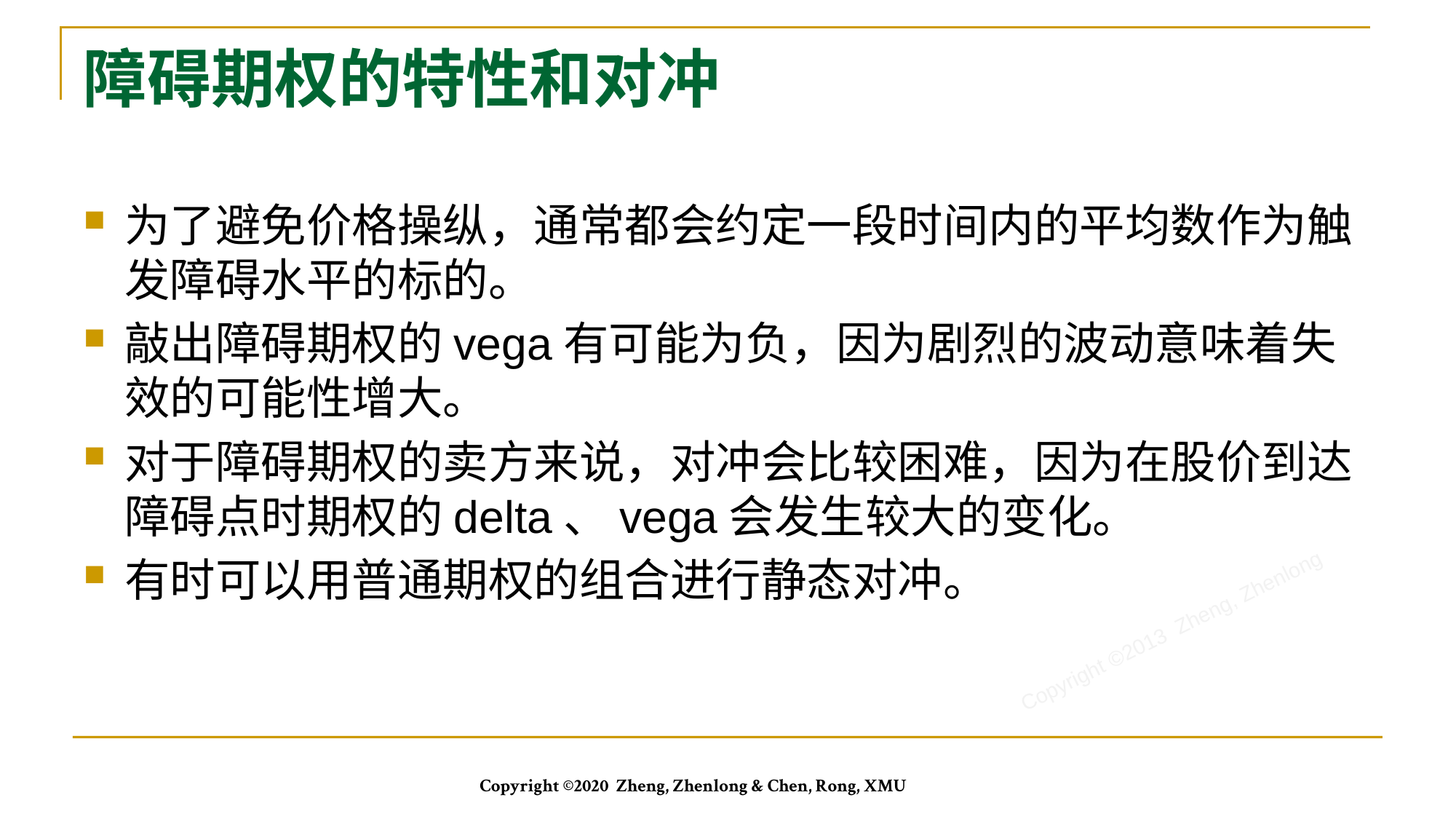

# 障碍期权的特性和对冲
为了避免价格操纵，通常都会约定一段时间内的平均数作为触发障碍水平的标的。
敲出障碍期权的vega有可能为负，因为剧烈的波动意味着失效的可能性增大。
对于障碍期权的卖方来说，对冲会比较困难，因为在股价到达障碍点时期权的delta、vega会发生较大的变化。
有时可以用普通期权的组合进行静态对冲。

Copyright ©2020  Zheng, Zhenlong & Chen, Rong, XMU